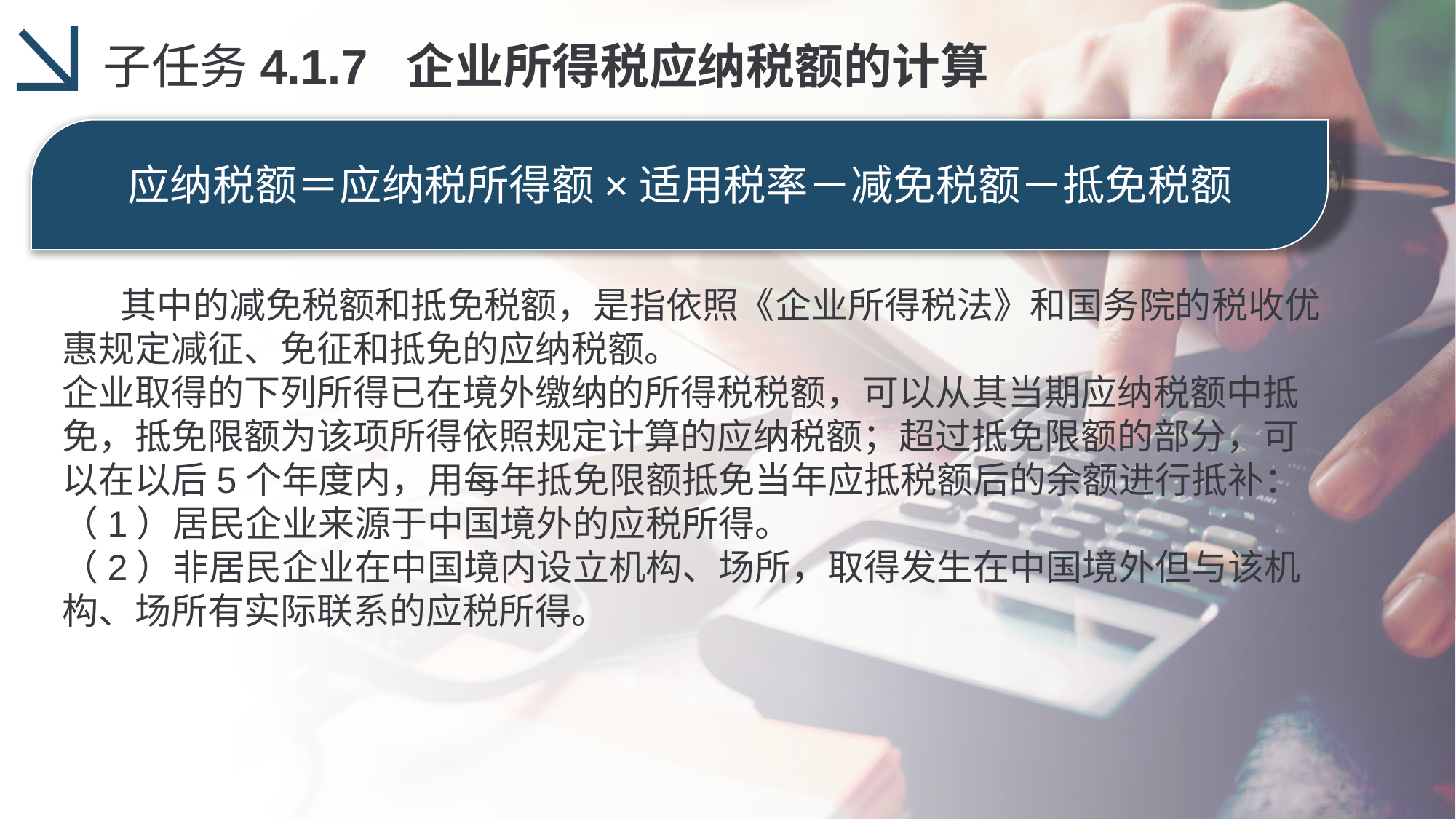

子任务4.1.7  企业所得税应纳税额的计算

应纳税额＝应纳税所得额×适用税率－减免税额－抵免税额
      其中的减免税额和抵免税额，是指依照《企业所得税法》和国务院的税收优惠规定减征、免征和抵免的应纳税额。
企业取得的下列所得已在境外缴纳的所得税税额，可以从其当期应纳税额中抵免，抵免限额为该项所得依照规定计算的应纳税额；超过抵免限额的部分，可以在以后5个年度内，用每年抵免限额抵免当年应抵税额后的余额进行抵补：
（1）居民企业来源于中国境外的应税所得。
（2）非居民企业在中国境内设立机构、场所，取得发生在中国境外但与该机构、场所有实际联系的应税所得。